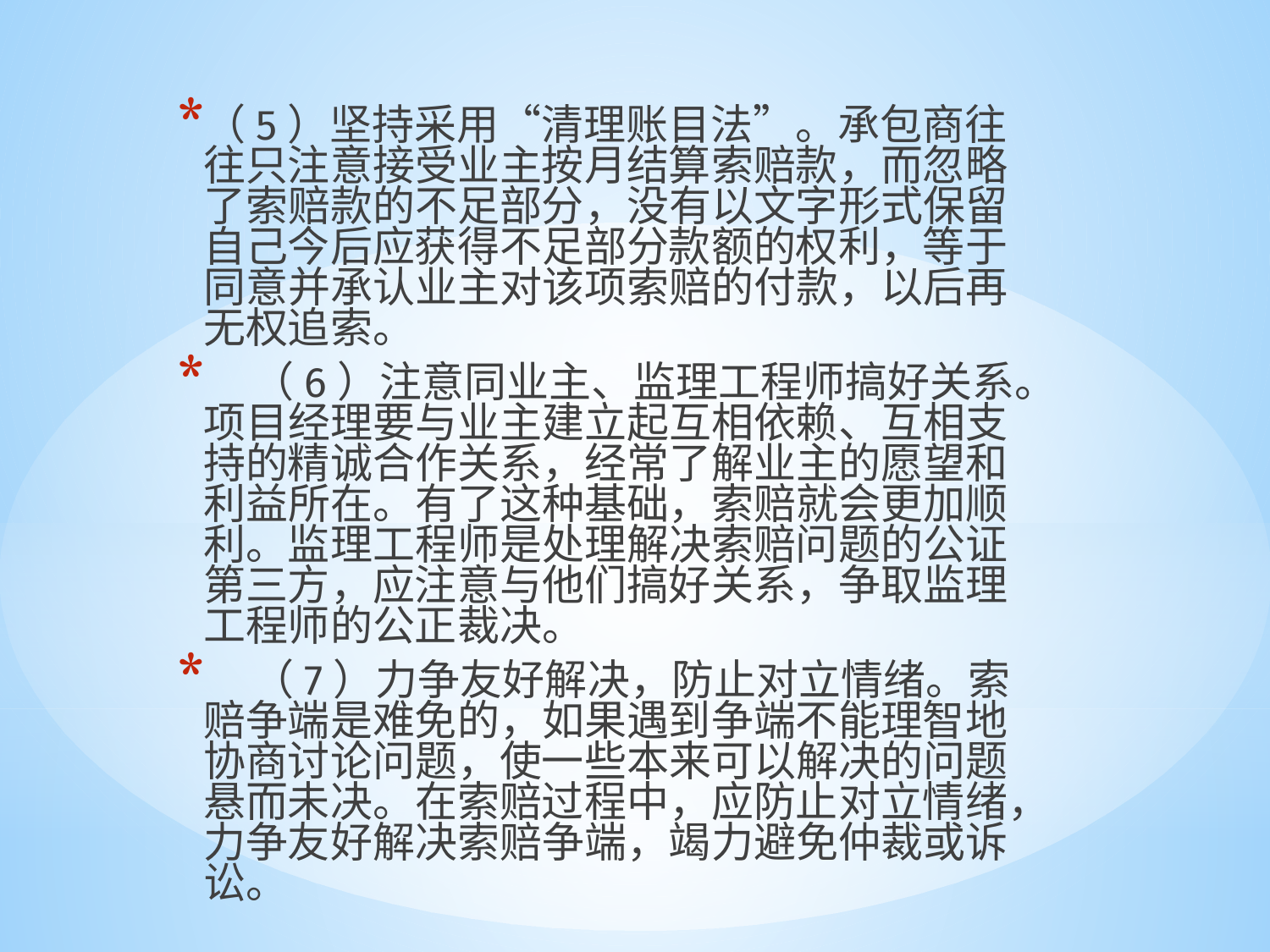

（5）坚持采用“清理账目法”。承包商往往只注意接受业主按月结算索赔款，而忽略了索赔款的不足部分，没有以文字形式保留自己今后应获得不足部分款额的权利，等于同意并承认业主对该项索赔的付款，以后再无权追索。
    （6）注意同业主、监理工程师搞好关系。项目经理要与业主建立起互相依赖、互相支持的精诚合作关系，经常了解业主的愿望和利益所在。有了这种基础，索赔就会更加顺利。监理工程师是处理解决索赔问题的公证第三方，应注意与他们搞好关系，争取监理工程师的公正裁决。
    （7）力争友好解决，防止对立情绪。索赔争端是难免的，如果遇到争端不能理智地协商讨论问题，使一些本来可以解决的问题悬而未决。在索赔过程中，应防止对立情绪，力争友好解决索赔争端，竭力避免仲裁或诉讼。
#